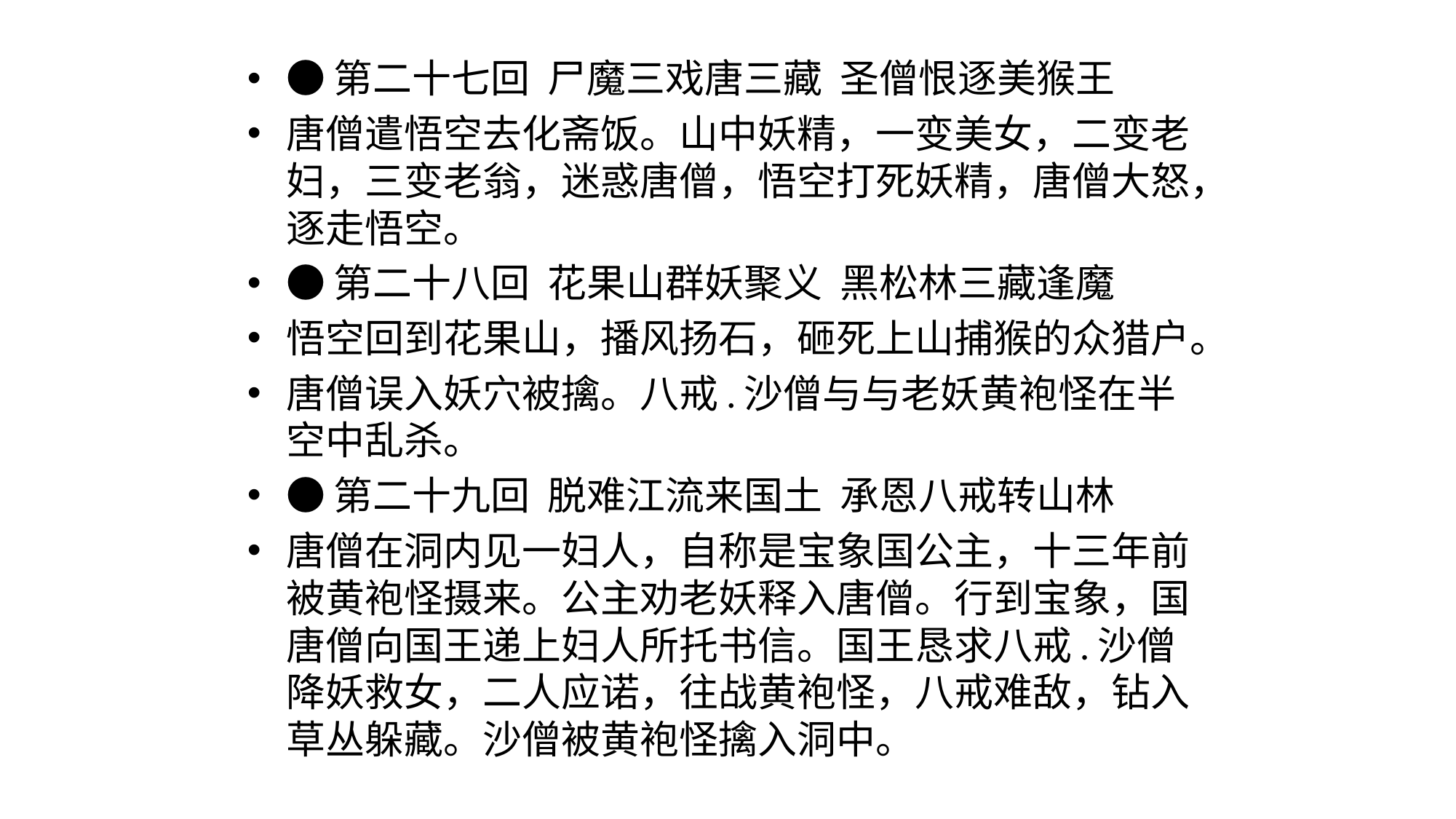

#
●第二十七回  尸魔三戏唐三藏  圣僧恨逐美猴王
唐僧遣悟空去化斋饭。山中妖精，一变美女，二变老妇，三变老翁，迷惑唐僧，悟空打死妖精，唐僧大怒，逐走悟空。
●第二十八回  花果山群妖聚义  黑松林三藏逢魔
悟空回到花果山，播风扬石，砸死上山捕猴的众猎户。
唐僧误入妖穴被擒。八戒.沙僧与与老妖黄袍怪在半空中乱杀。
●第二十九回  脱难江流来国土  承恩八戒转山林
唐僧在洞内见一妇人，自称是宝象国公主，十三年前被黄袍怪摄来。公主劝老妖释入唐僧。行到宝象，国唐僧向国王递上妇人所托书信。国王恳求八戒.沙僧降妖救女，二人应诺，往战黄袍怪，八戒难敌，钻入草丛躲藏。沙僧被黄袍怪擒入洞中。